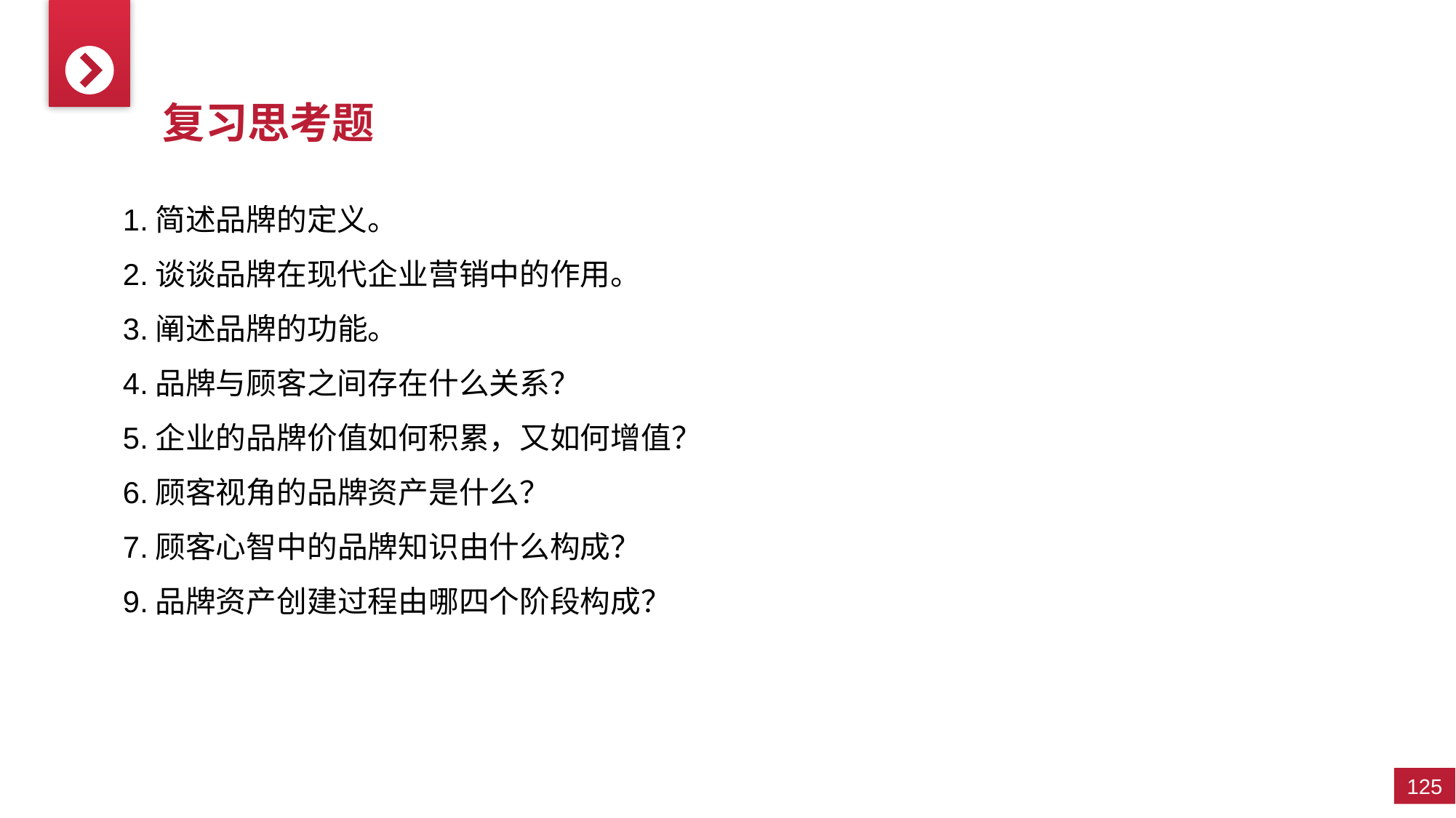

复习思考题
1.简述品牌的定义。
2.谈谈品牌在现代企业营销中的作用。
3.阐述品牌的功能。
4.品牌与顾客之间存在什么关系？
5.企业的品牌价值如何积累，又如何增值？
6.顾客视角的品牌资产是什么？
7.顾客心智中的品牌知识由什么构成？
9.品牌资产创建过程由哪四个阶段构成？